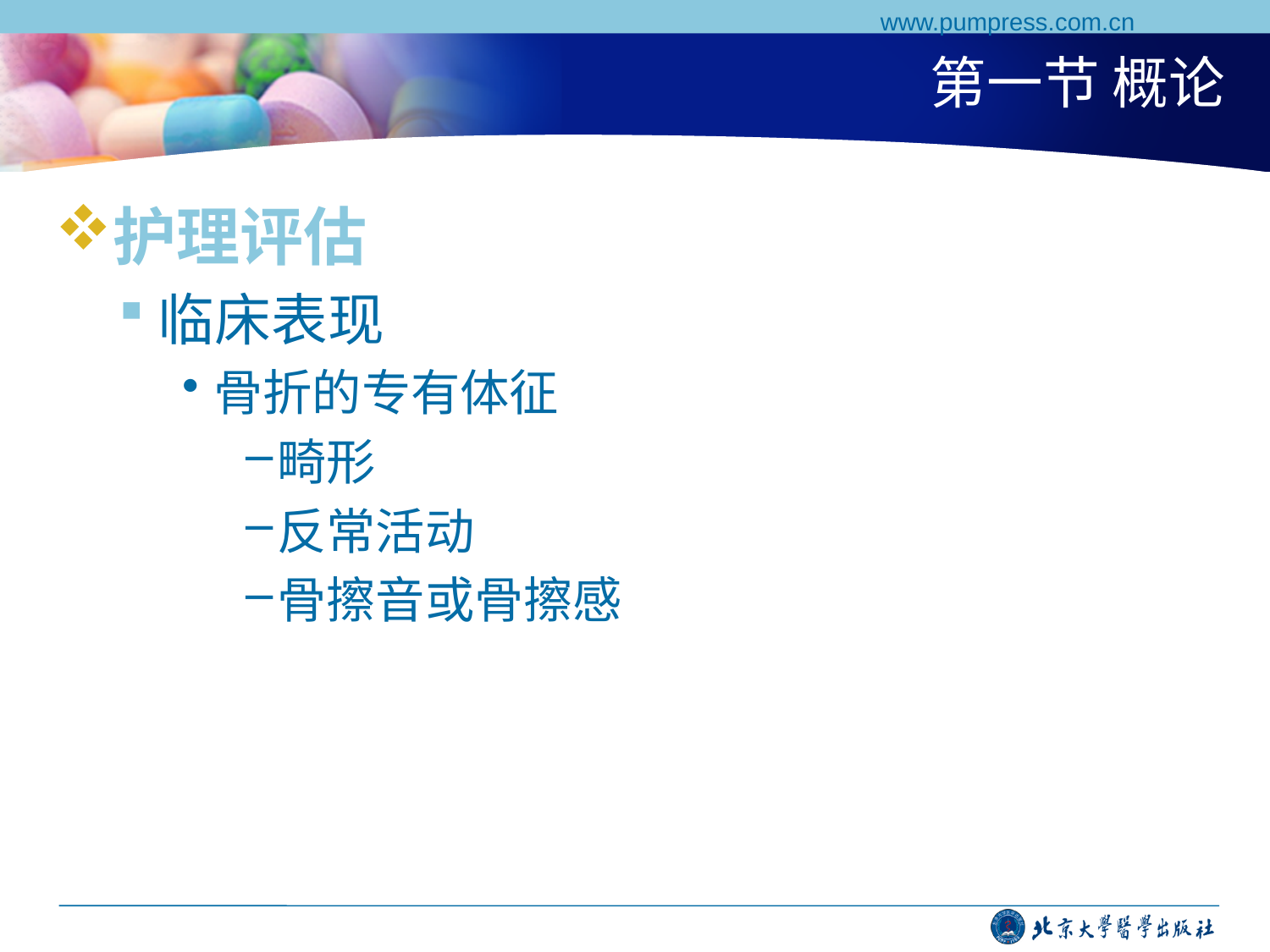

www.pumpress.com.cn
# 第一节 概论
护理评估
临床表现
骨折的专有体征
畸形
反常活动
骨擦音或骨擦感